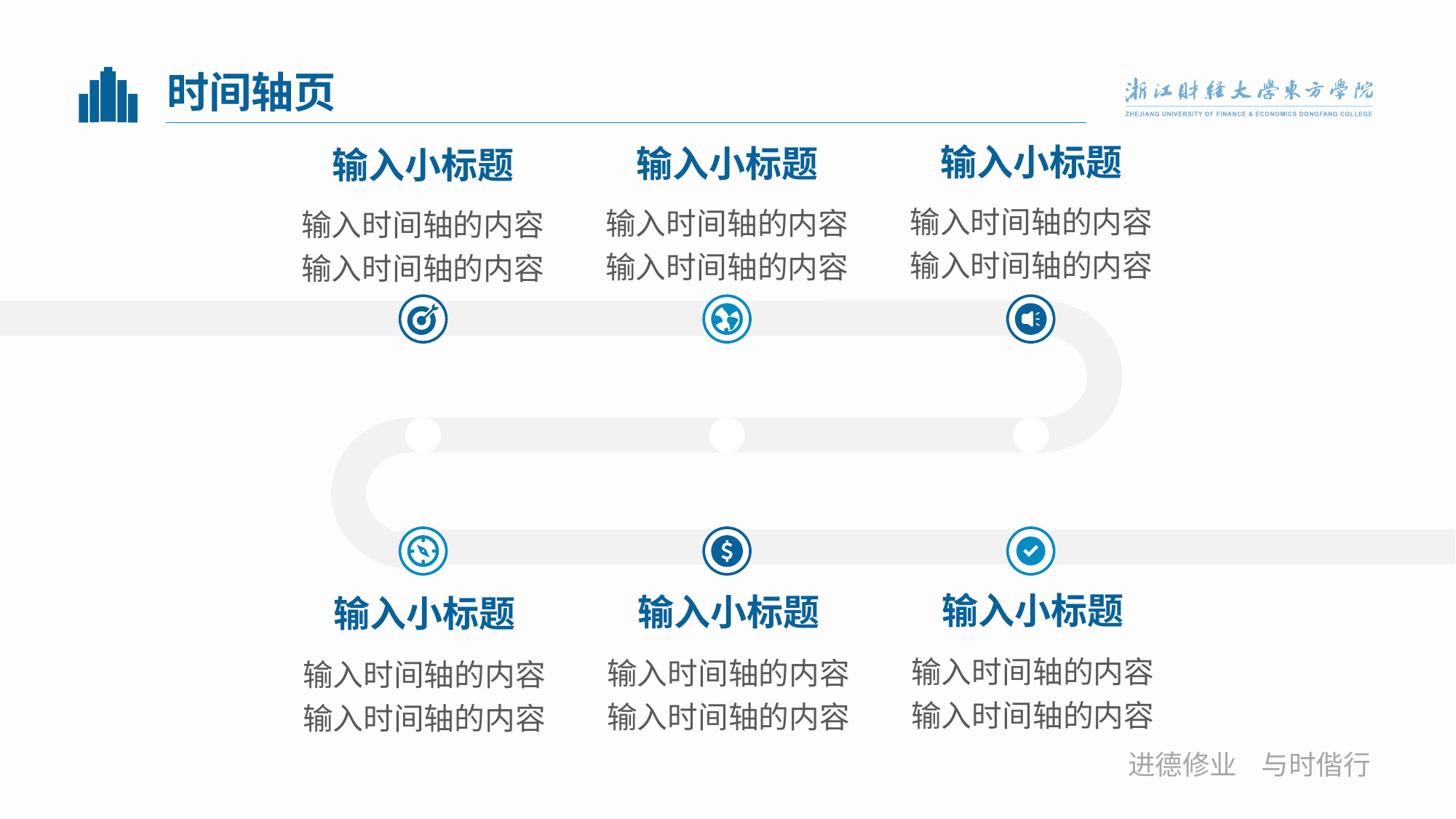

# 时间轴页
输入小标题
输入小标题
输入小标题
输入时间轴的内容输入时间轴的内容
输入时间轴的内容输入时间轴的内容
输入时间轴的内容输入时间轴的内容

输入小标题
输入小标题
输入小标题
输入时间轴的内容输入时间轴的内容
输入时间轴的内容输入时间轴的内容
输入时间轴的内容输入时间轴的内容